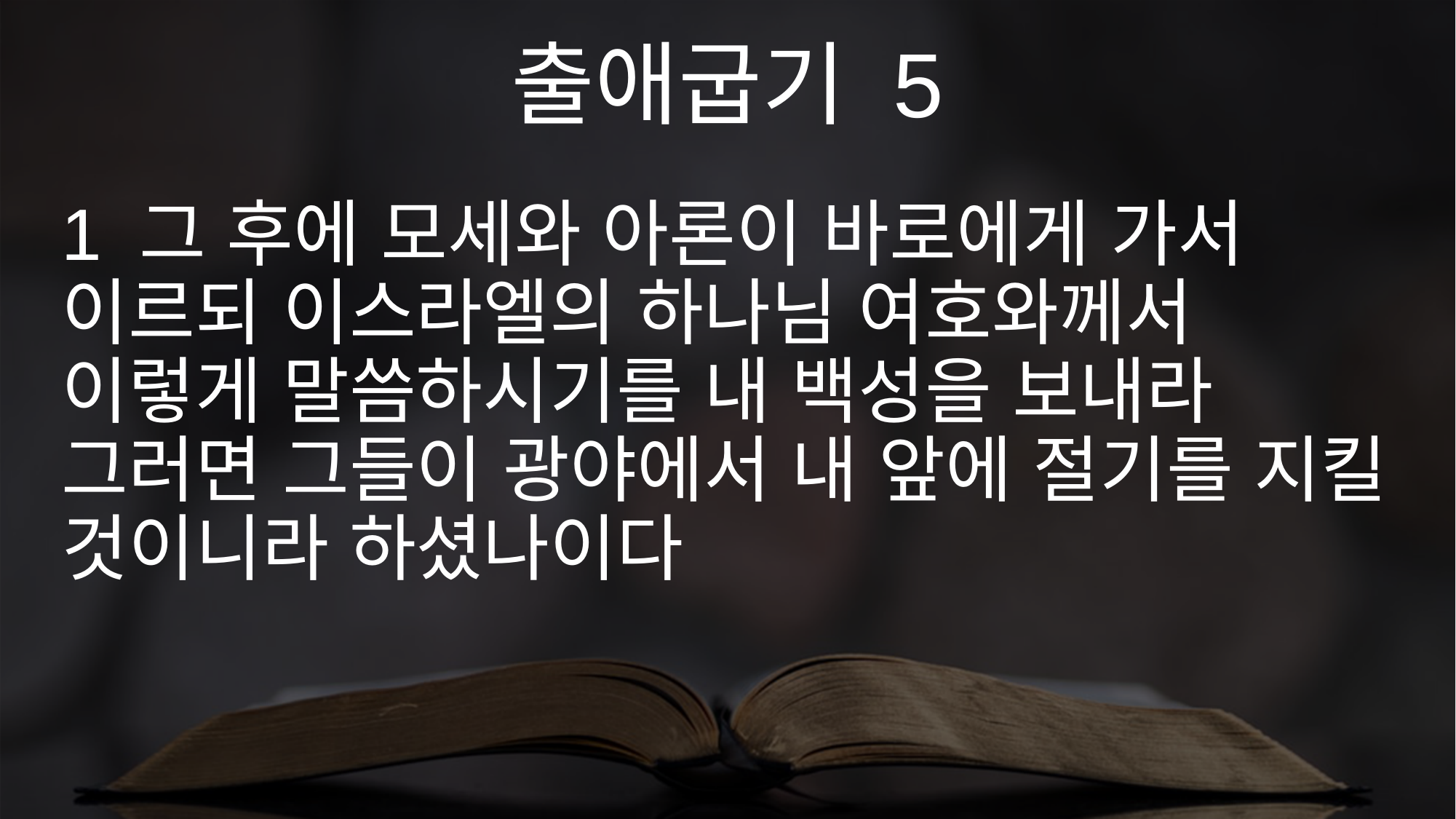

출애굽기 5
1 그 후에 모세와 아론이 바로에게 가서 이르되 이스라엘의 하나님 여호와께서 이렇게 말씀하시기를 내 백성을 보내라 그러면 그들이 광야에서 내 앞에 절기를 지킬 것이니라 하셨나이다